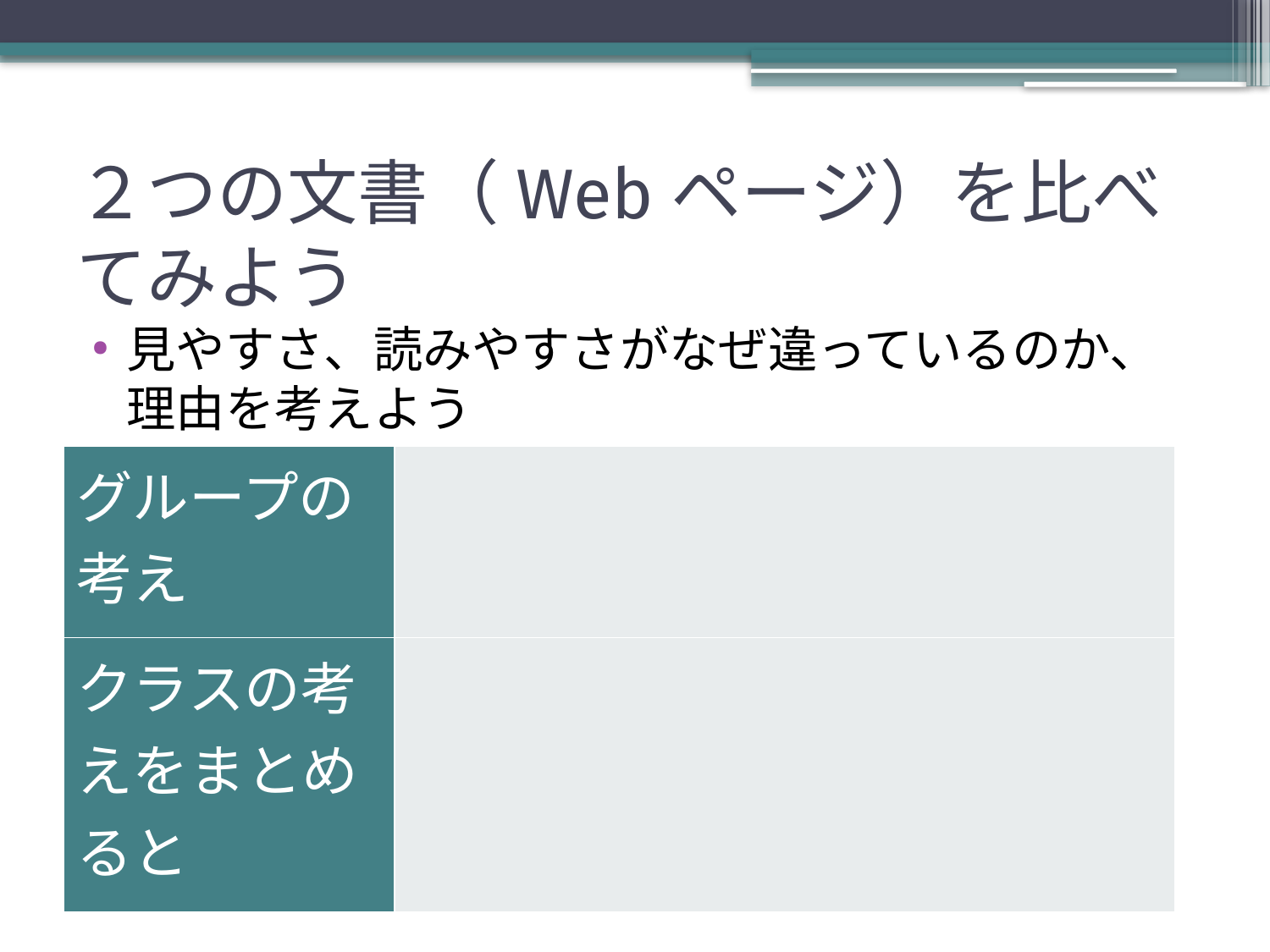

# ２つの文書（Webページ）を比べてみよう
見やすさ、読みやすさがなぜ違っているのか、理由を考えよう
| グループの考え |  |
| --- | --- |
| クラスの考えをまとめると |  |